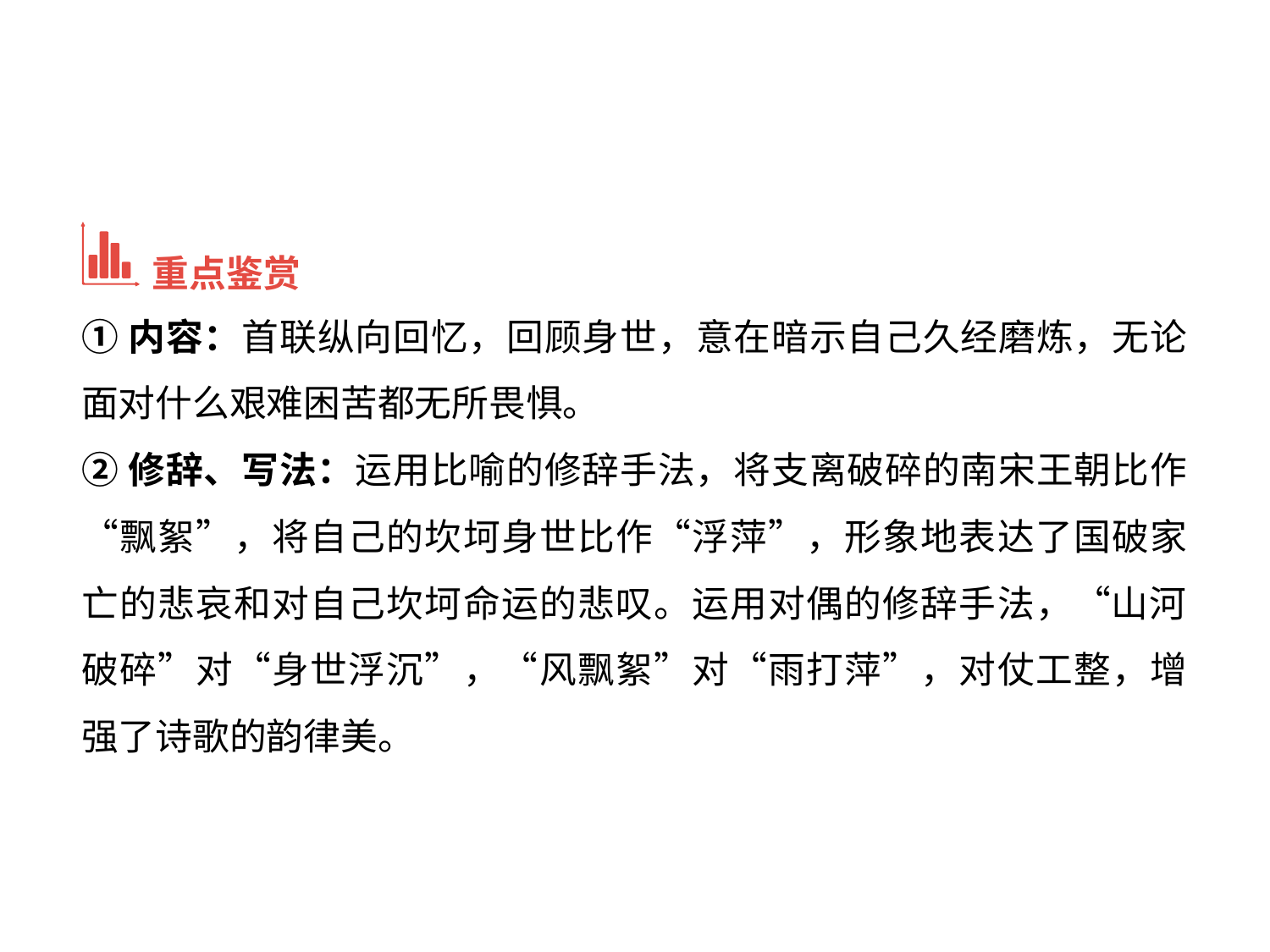

重点鉴赏
①内容：首联纵向回忆，回顾身世，意在暗示自己久经磨炼，无论面对什么艰难困苦都无所畏惧。
②修辞、写法：运用比喻的修辞手法，将支离破碎的南宋王朝比作“飘絮”，将自己的坎坷身世比作“浮萍”，形象地表达了国破家亡的悲哀和对自己坎坷命运的悲叹。运用对偶的修辞手法，“山河破碎”对“身世浮沉”，“风飘絮”对“雨打萍”，对仗工整，增强了诗歌的韵律美。